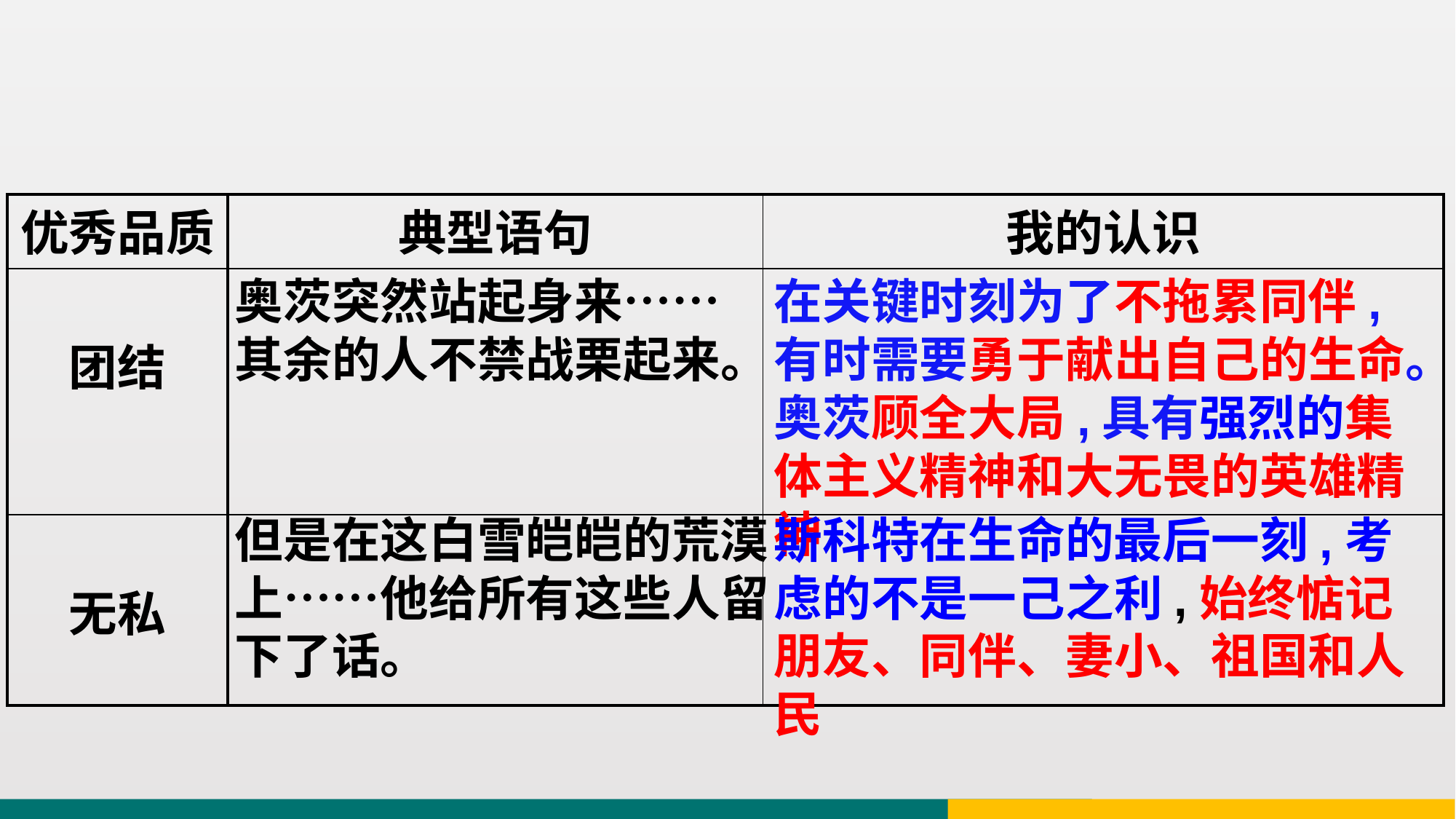

| 优秀品质 | 典型语句 | 我的认识 |
| --- | --- | --- |
| 团结 |  |  |
| 无私 |  |  |
奥茨突然站起身来……其余的人不禁战栗起来。
在关键时刻为了不拖累同伴,有时需要勇于献出自己的生命。奥茨顾全大局,具有强烈的集体主义精神和大无畏的英雄精神
但是在这白雪皑皑的荒漠上……他给所有这些人留下了话。
斯科特在生命的最后一刻,考虑的不是一己之利,始终惦记朋友、同伴、妻小、祖国和人民